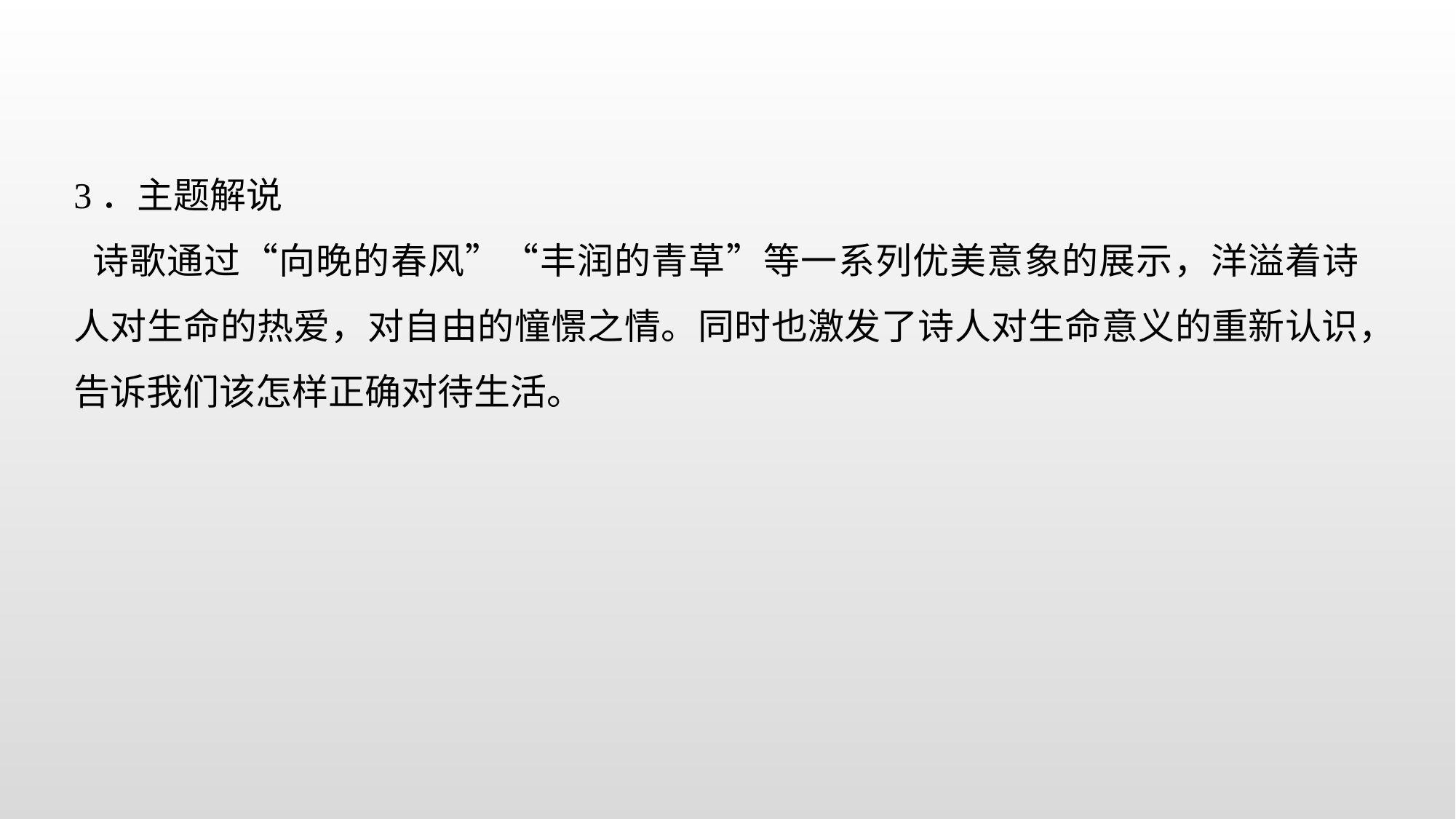

3．主题解说
 诗歌通过“向晚的春风”“丰润的青草”等一系列优美意象的展示，洋溢着诗人对生命的热爱，对自由的憧憬之情。同时也激发了诗人对生命意义的重新认识，告诉我们该怎样正确对待生活。